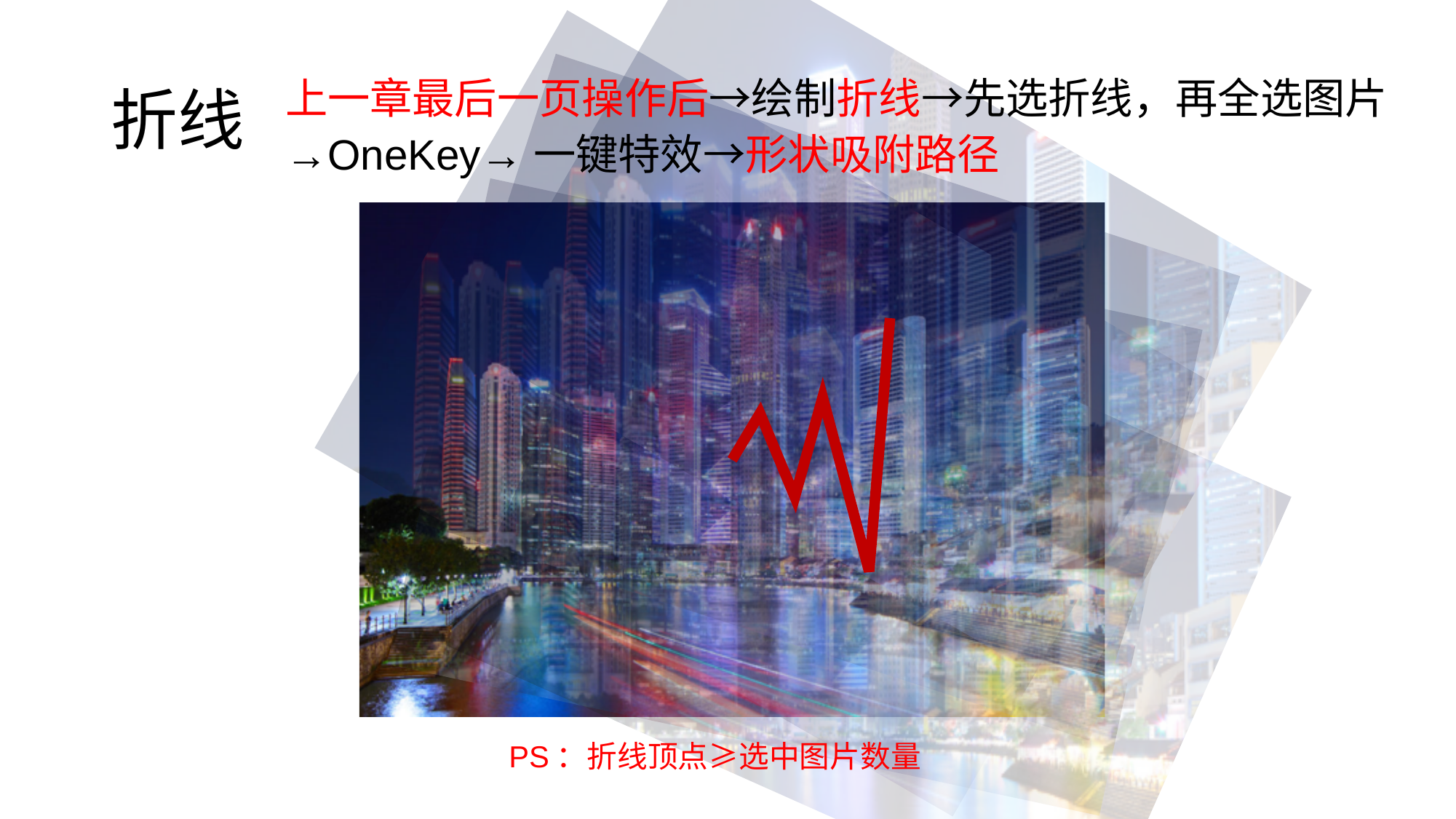

# 折线
上一章最后一页操作后→绘制折线→先选折线，再全选图片
→OneKey→一键特效→形状吸附路径

PS：折线顶点≥选中图片数量